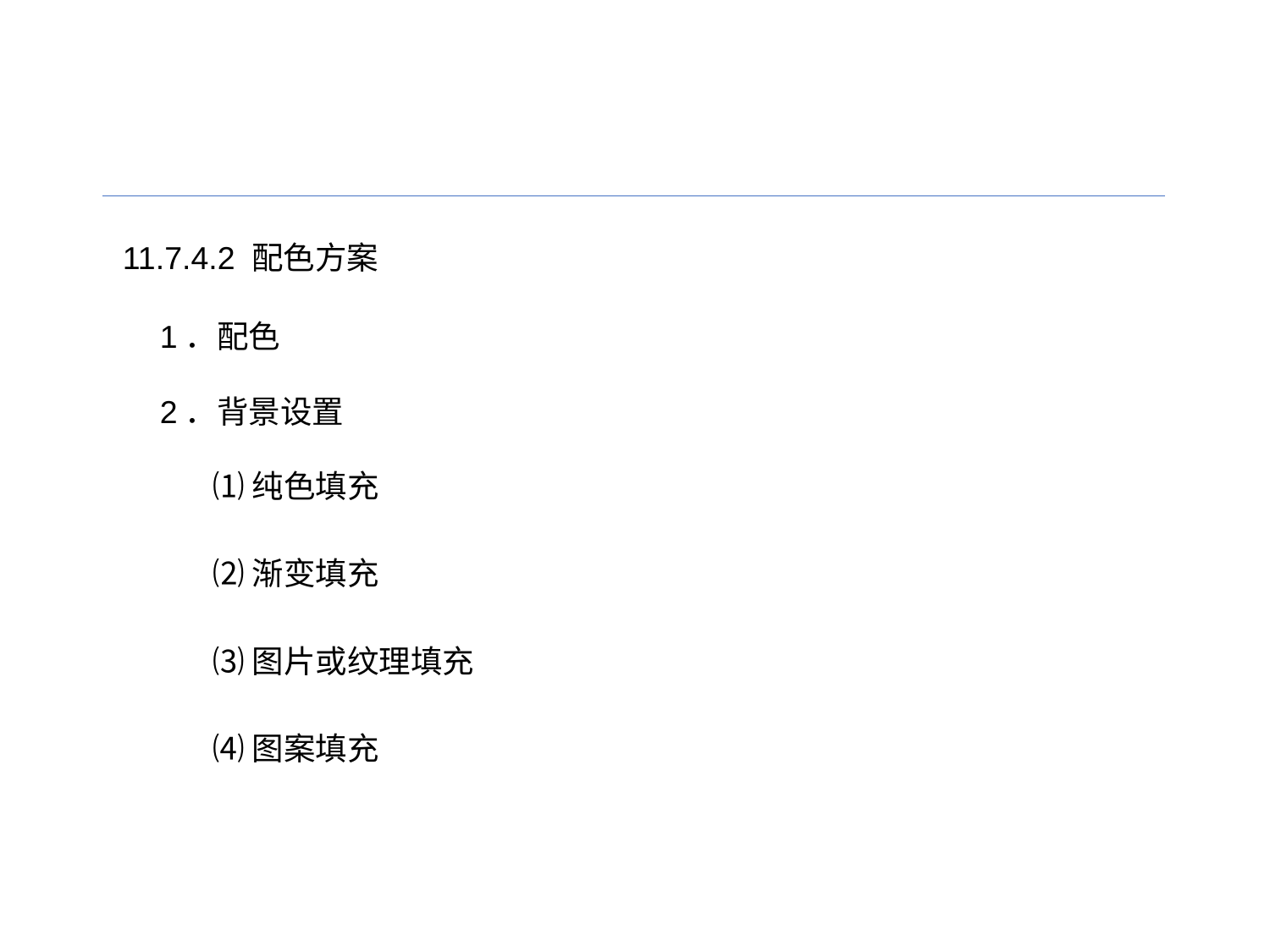

11.7.4.2 配色方案
1．配色
2．背景设置
⑴纯色填充
⑵渐变填充
⑶图片或纹理填充
⑷图案填充